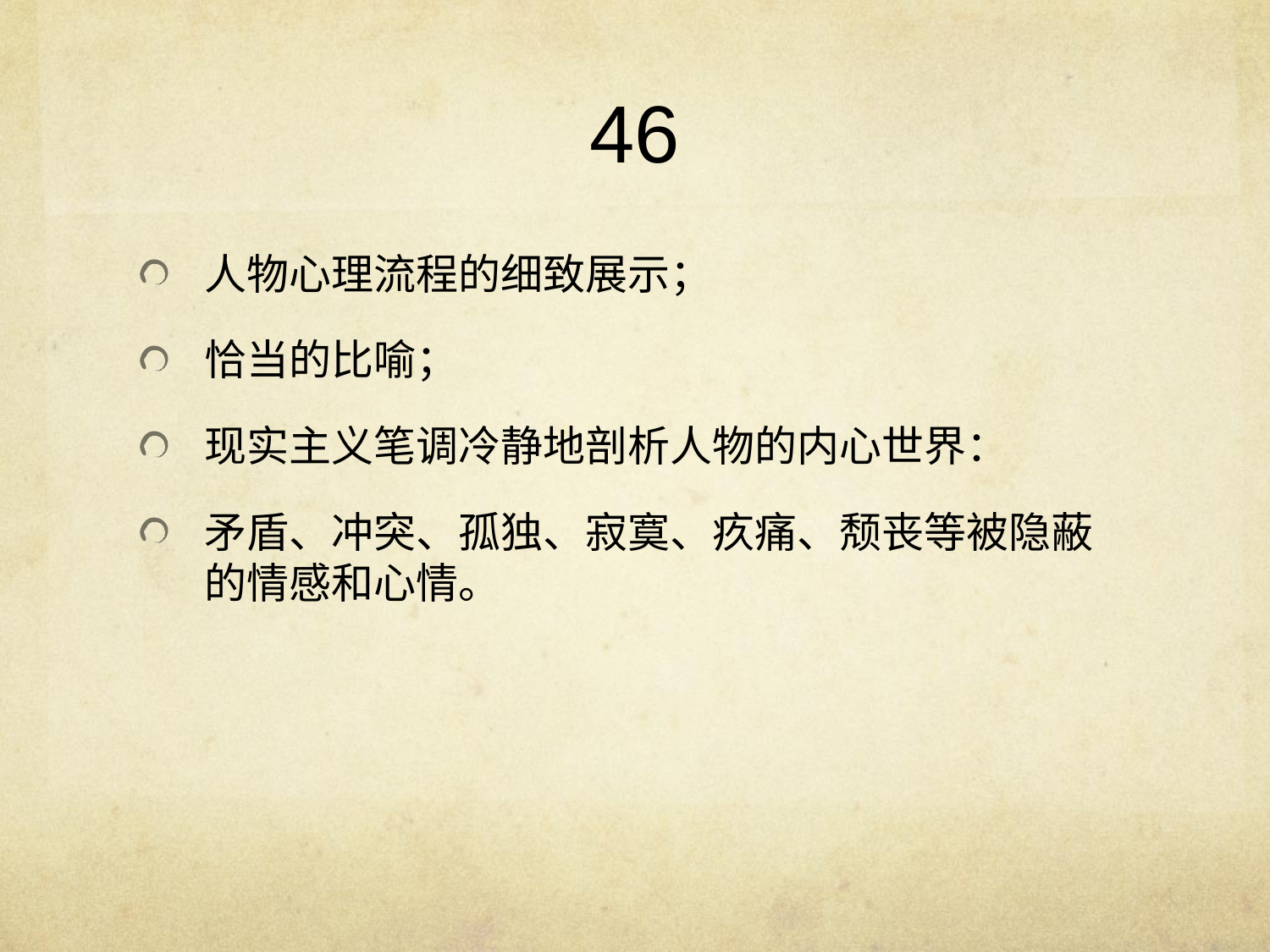

# 46
人物心理流程的细致展示；
恰当的比喻；
现实主义笔调冷静地剖析人物的内心世界：
矛盾、冲突、孤独、寂寞、疚痛、颓丧等被隐蔽的情感和心情。